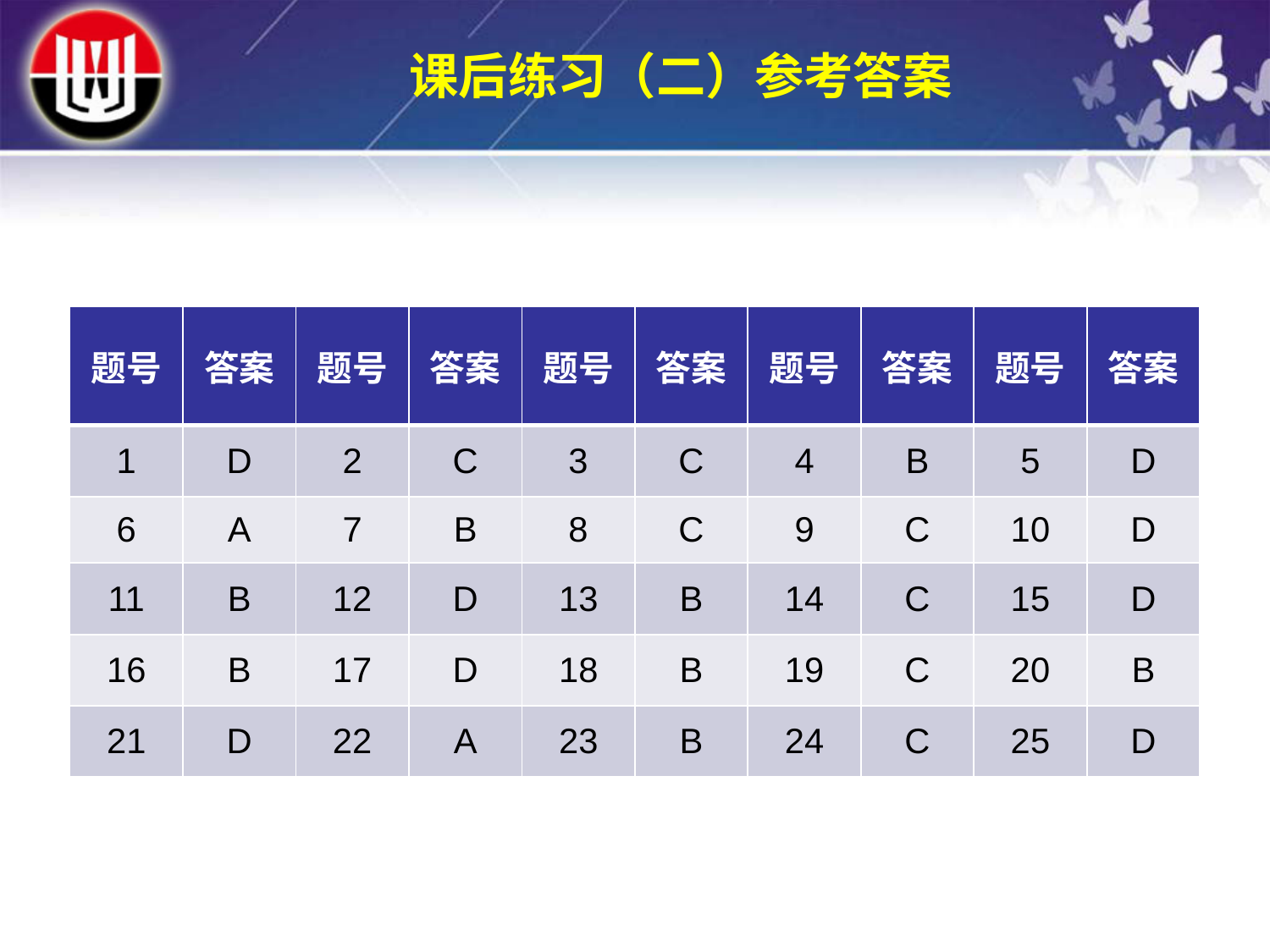

课后练习（二）参考答案
| 题号 | 答案 | 题号 | 答案 | 题号 | 答案 | 题号 | 答案 | 题号 | 答案 |
| --- | --- | --- | --- | --- | --- | --- | --- | --- | --- |
| 1 | D | 2 | C | 3 | C | 4 | B | 5 | D |
| 6 | A | 7 | B | 8 | C | 9 | C | 10 | D |
| 11 | B | 12 | D | 13 | B | 14 | C | 15 | D |
| 16 | B | 17 | D | 18 | B | 19 | C | 20 | B |
| 21 | D | 22 | A | 23 | B | 24 | C | 25 | D |